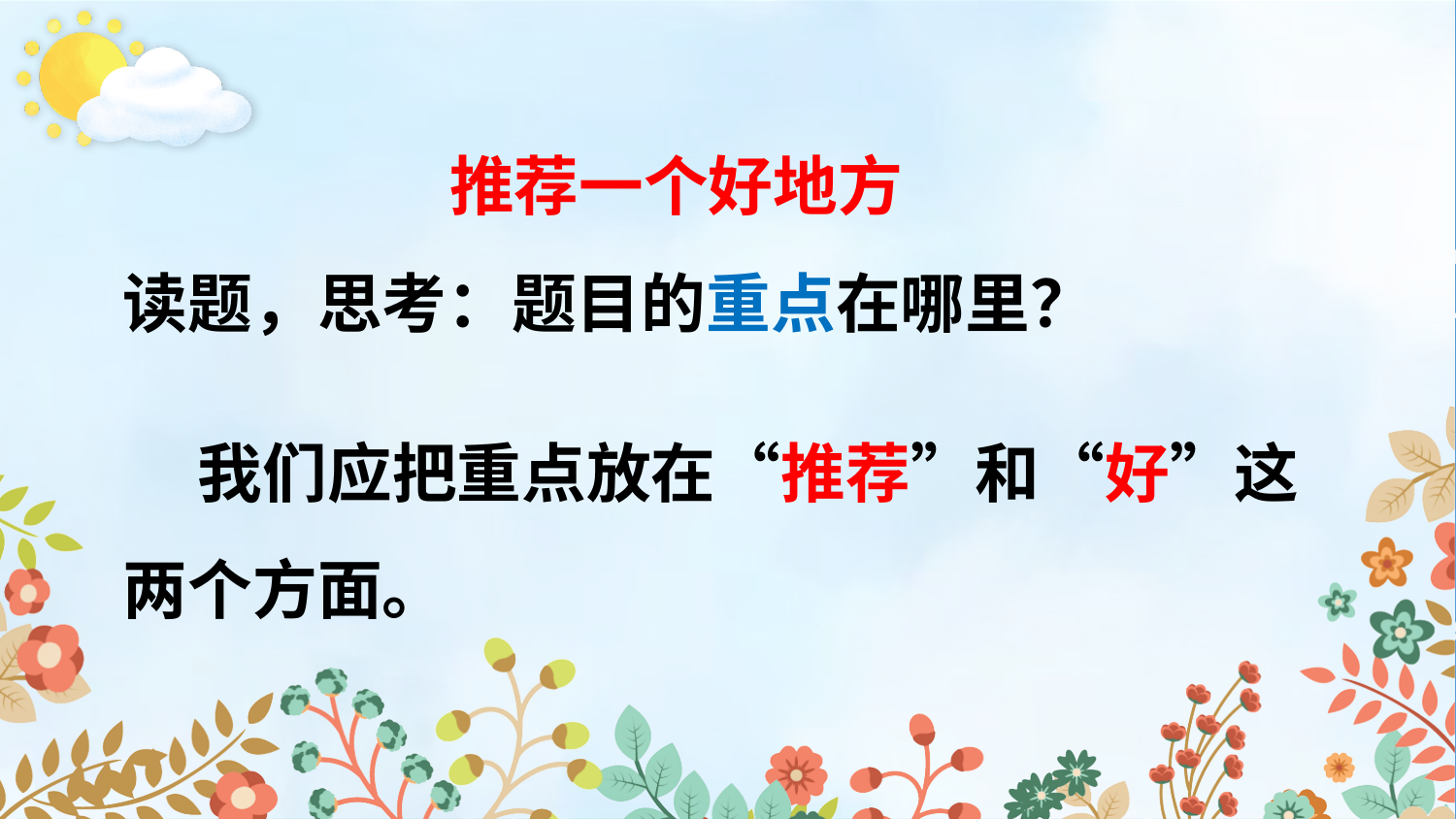

推荐一个好地方
读题，思考：题目的重点在哪里？
    我们应把重点放在“推荐”和“好”这两个方面。